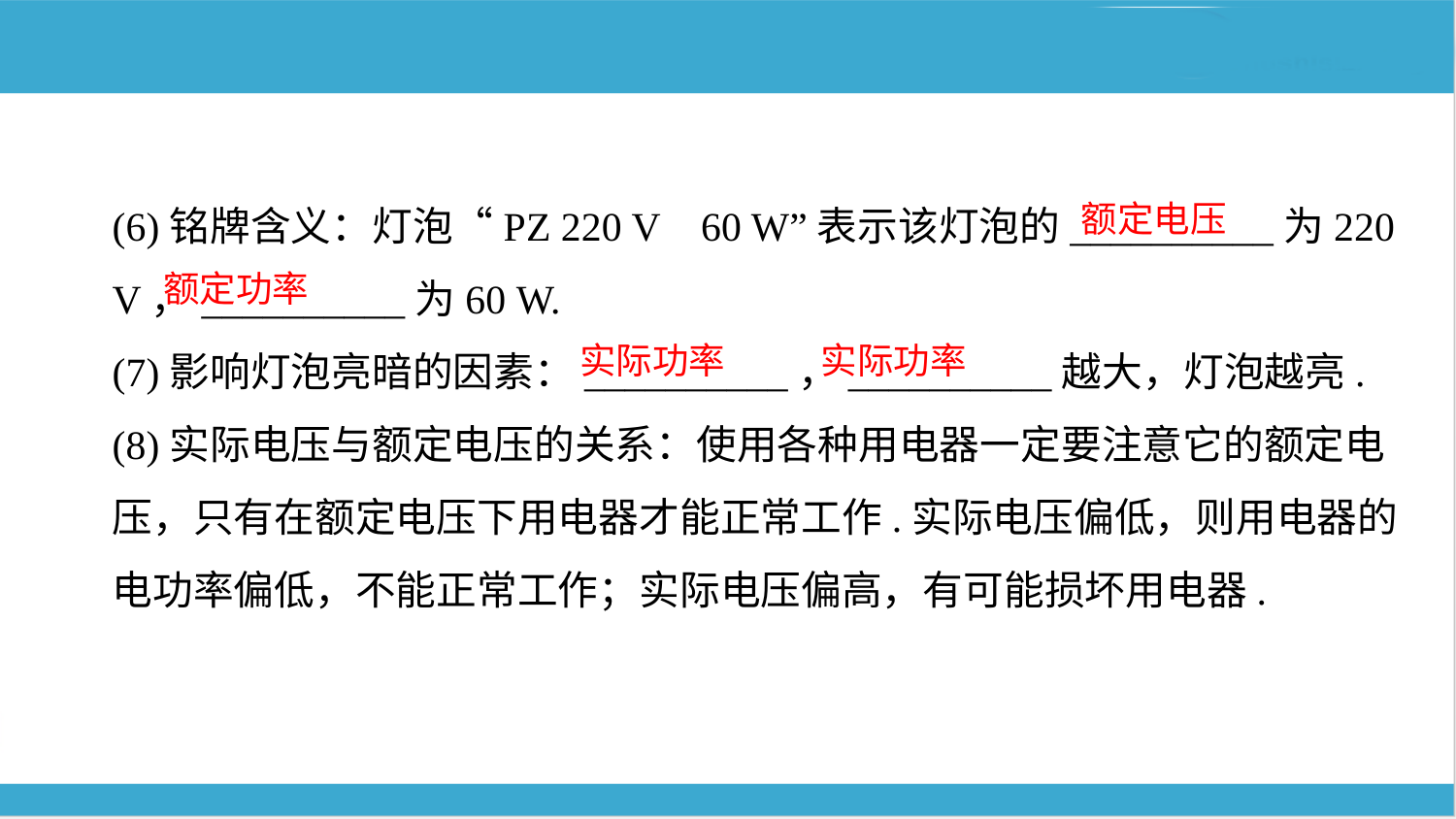

(6)铭牌含义：灯泡“PZ 220 V    60 W”表示该灯泡的__________为220 V，__________为60 W.
(7)影响灯泡亮暗的因素：__________，__________越大，灯泡越亮.
(8)实际电压与额定电压的关系：使用各种用电器一定要注意它的额定电压，只有在额定电压下用电器才能正常工作.实际电压偏低，则用电器的电功率偏低，不能正常工作；实际电压偏高，有可能损坏用电器.
额定电压
额定功率
实际功率
实际功率